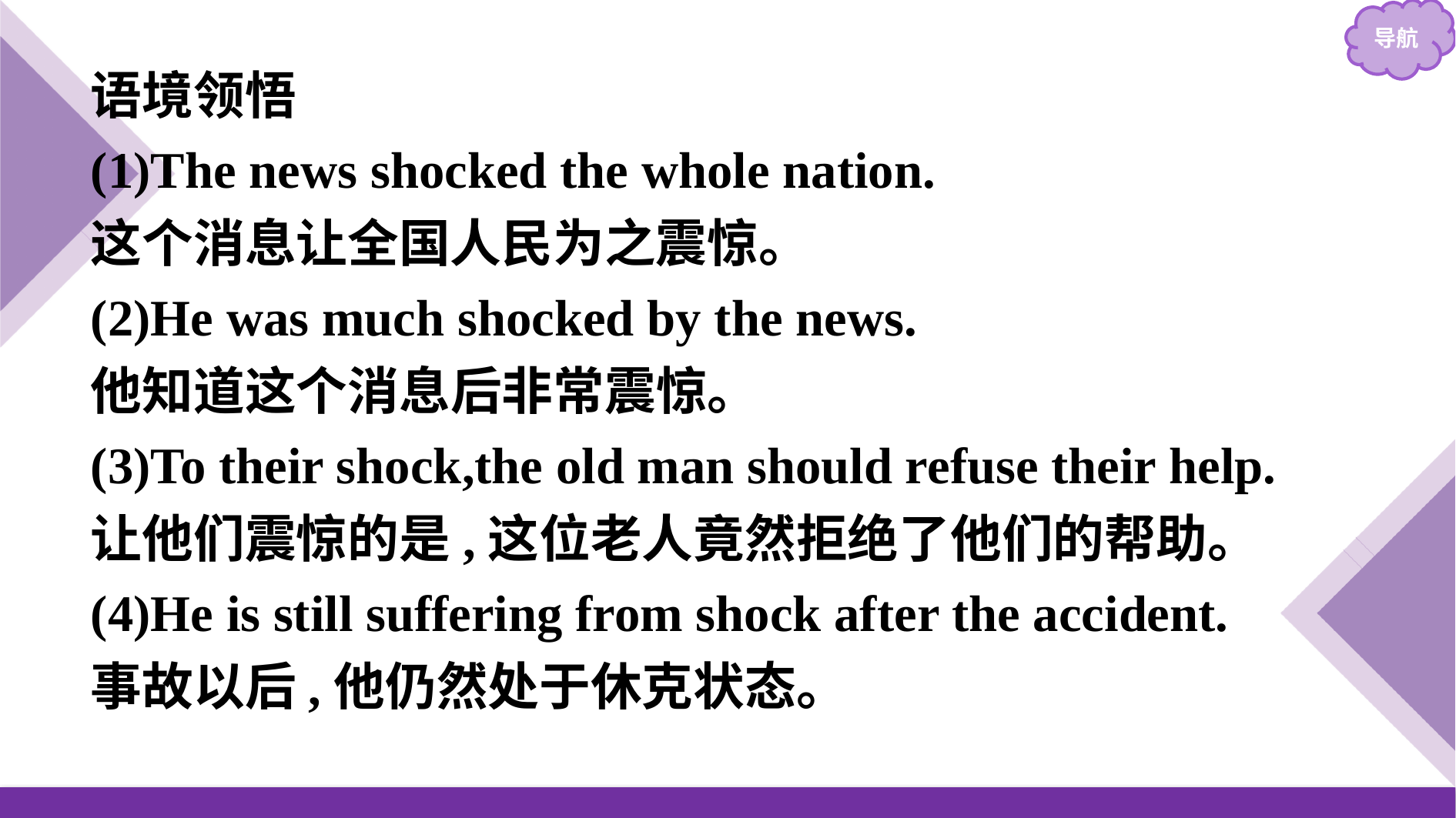

语境领悟
(1)The news shocked the whole nation.
这个消息让全国人民为之震惊。
(2)He was much shocked by the news.
他知道这个消息后非常震惊。
(3)To their shock,the old man should refuse their help.
让他们震惊的是,这位老人竟然拒绝了他们的帮助。
(4)He is still suffering from shock after the accident.
事故以后,他仍然处于休克状态。